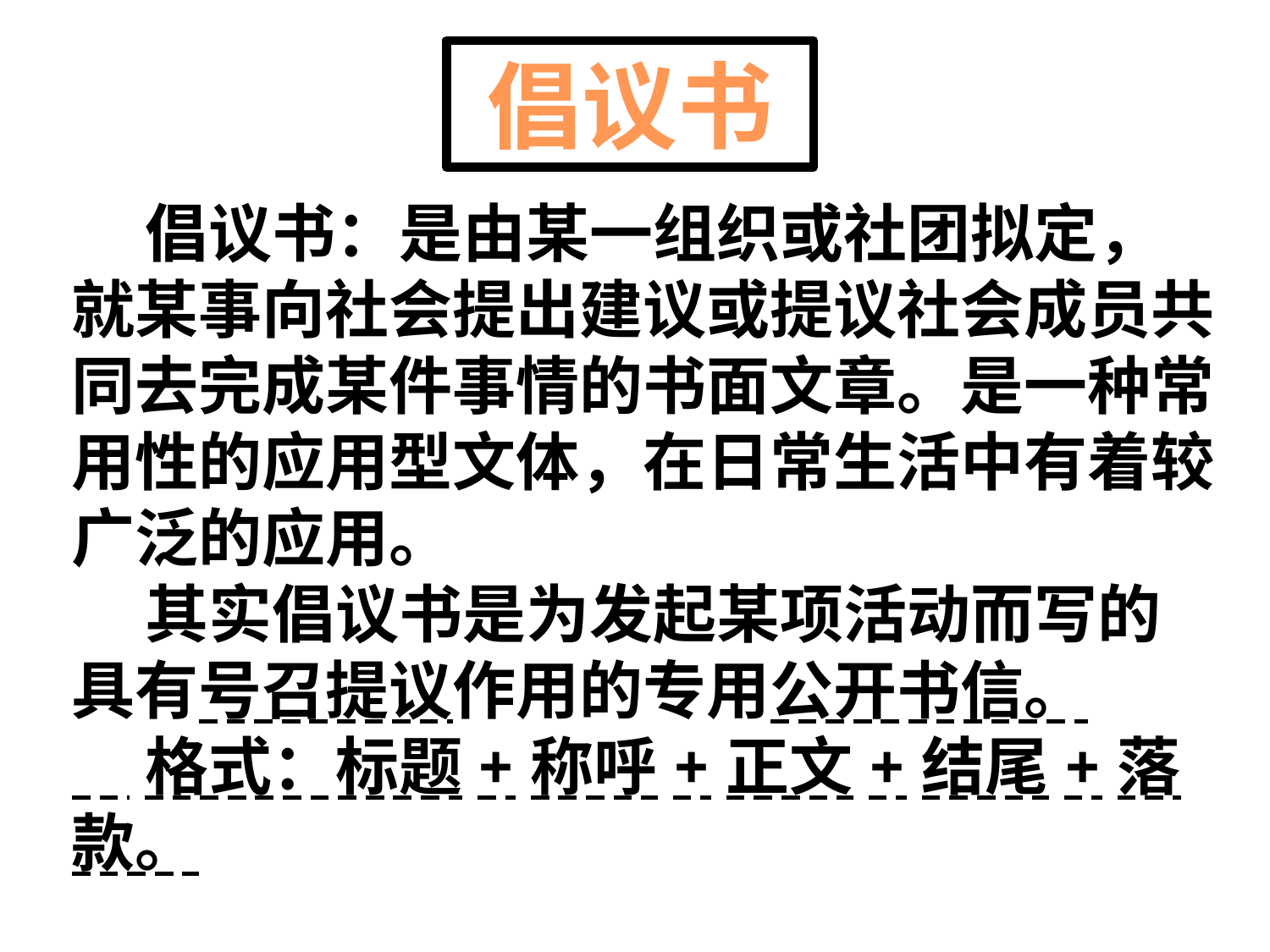

倡议书
    倡议书：是由某一组织或社团拟定，就某事向社会提出建议或提议社会成员共同去完成某件事情的书面文章。是一种常用性的应用型文体，在日常生活中有着较广泛的应用。
    其实倡议书是为发起某项活动而写的具有号召提议作用的专用公开书信。
    格式：标题+称呼+正文+结尾+落款。